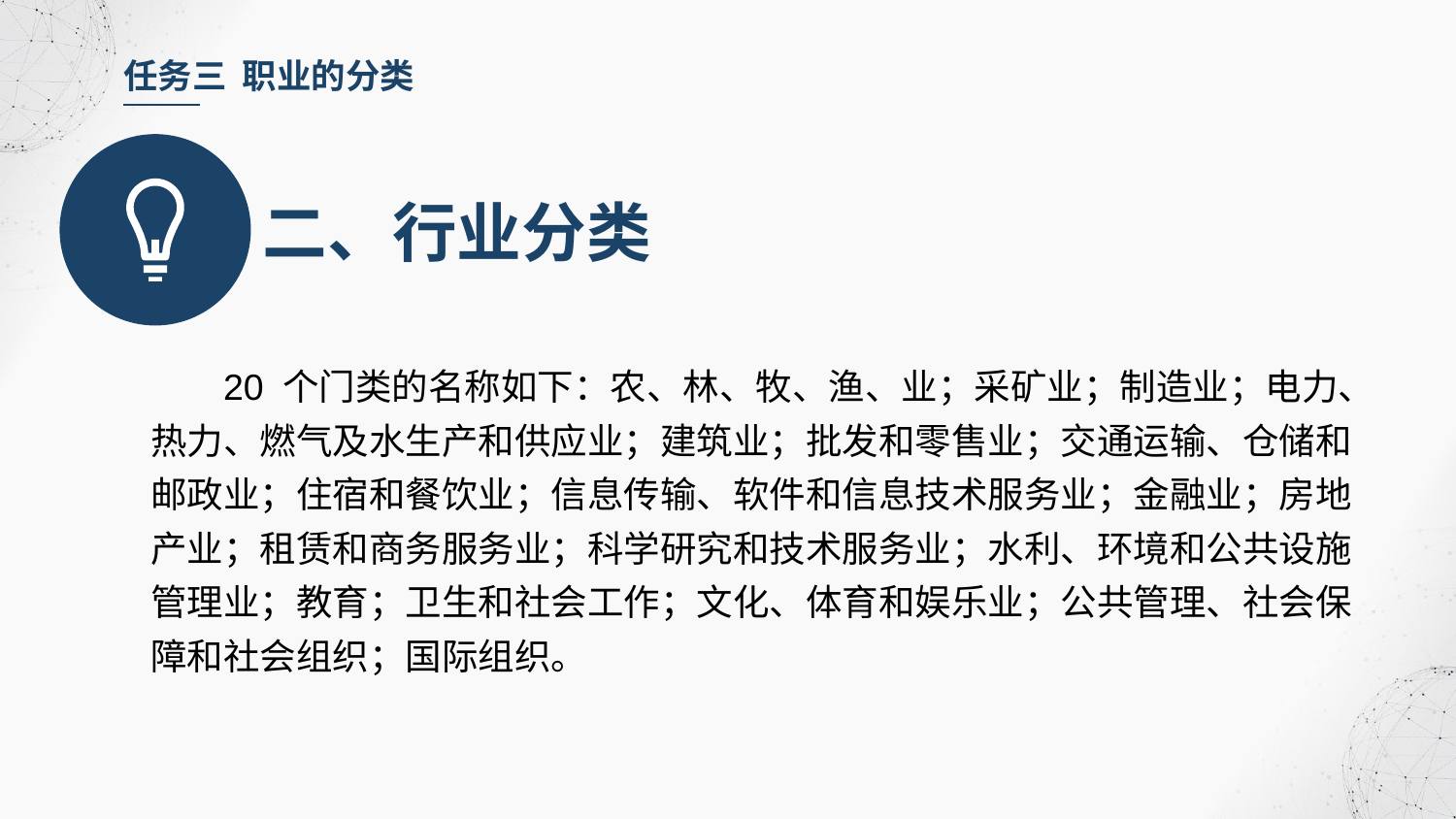

任务三  职业的分类

二、行业分类
20 个门类的名称如下：农、林、牧、渔、业；采矿业；制造业；电力、热力、燃气及水生产和供应业；建筑业；批发和零售业；交通运输、仓储和邮政业；住宿和餐饮业；信息传输、软件和信息技术服务业；金融业；房地产业；租赁和商务服务业；科学研究和技术服务业；水利、环境和公共设施管理业；教育；卫生和社会工作；文化、体育和娱乐业；公共管理、社会保障和社会组织；国际组织。